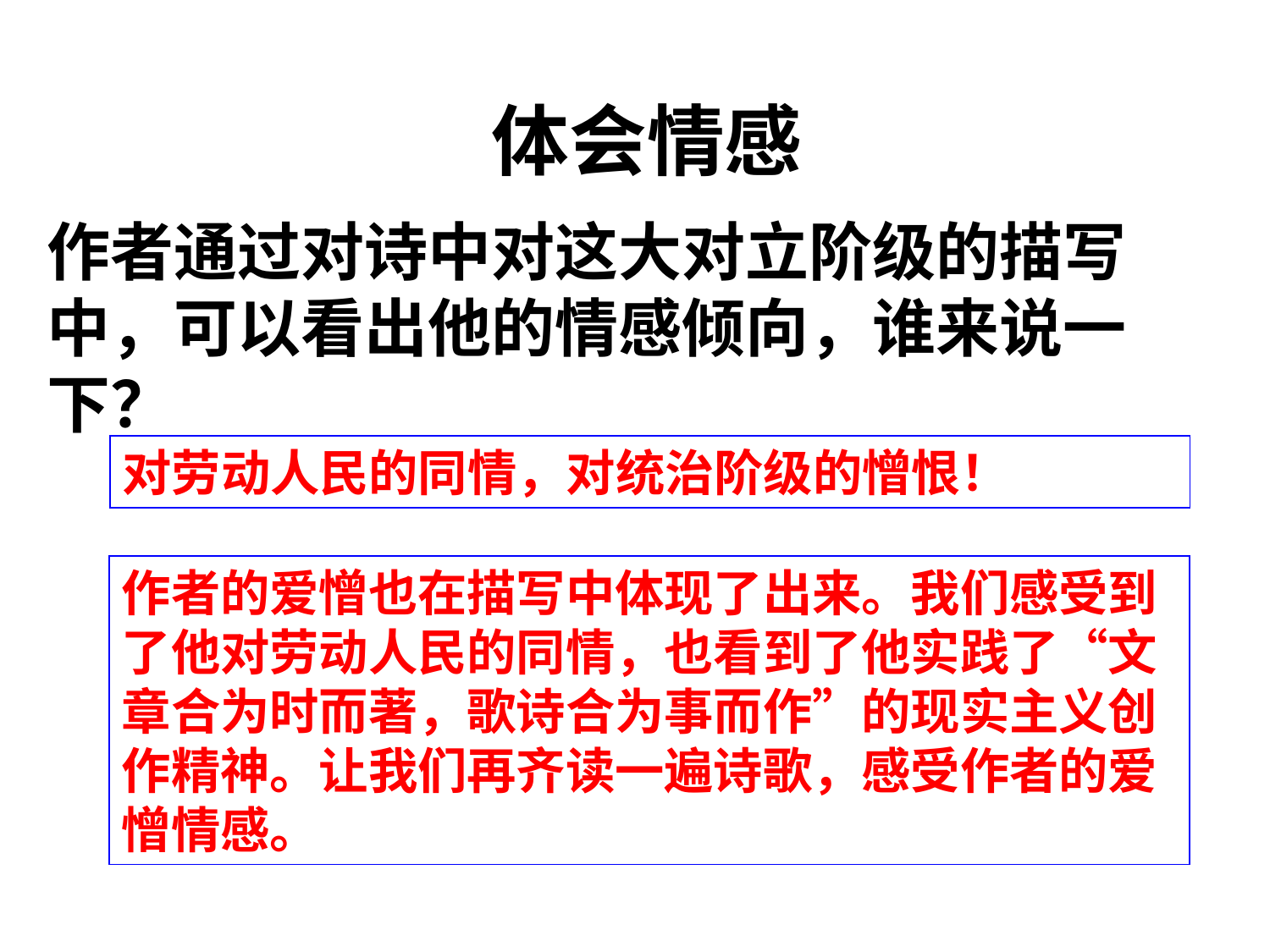

体会情感
作者通过对诗中对这大对立阶级的描写中，可以看出他的情感倾向，谁来说一下？
对劳动人民的同情，对统治阶级的憎恨！
作者的爱憎也在描写中体现了出来。我们感受到了他对劳动人民的同情，也看到了他实践了“文章合为时而著，歌诗合为事而作”的现实主义创作精神。让我们再齐读一遍诗歌，感受作者的爱憎情感。